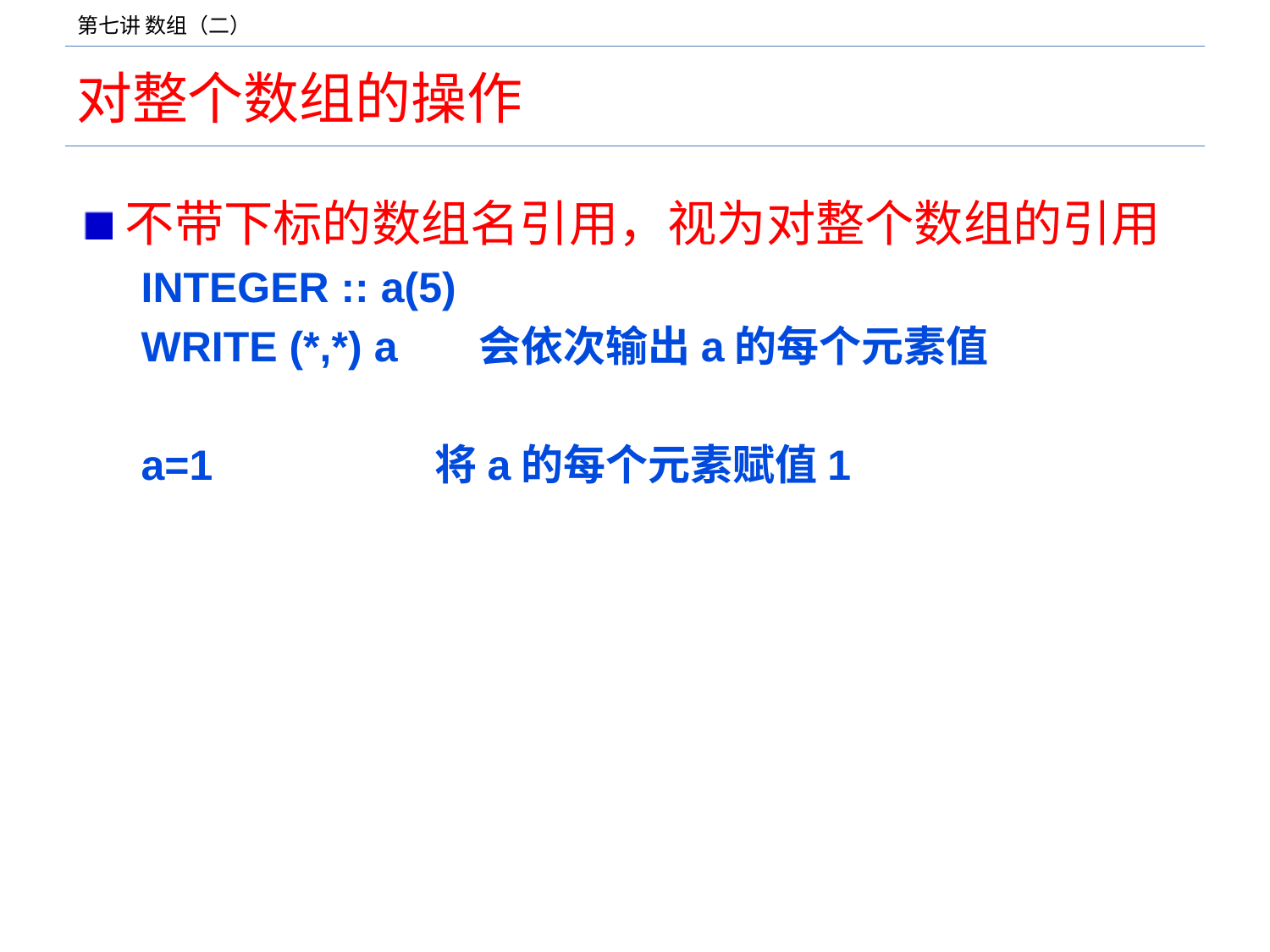

# 对整个数组的操作
不带下标的数组名引用，视为对整个数组的引用
INTEGER :: a(5)
WRITE (*,*) a      会依次输出a的每个元素值

a=1		将a的每个元素赋值1